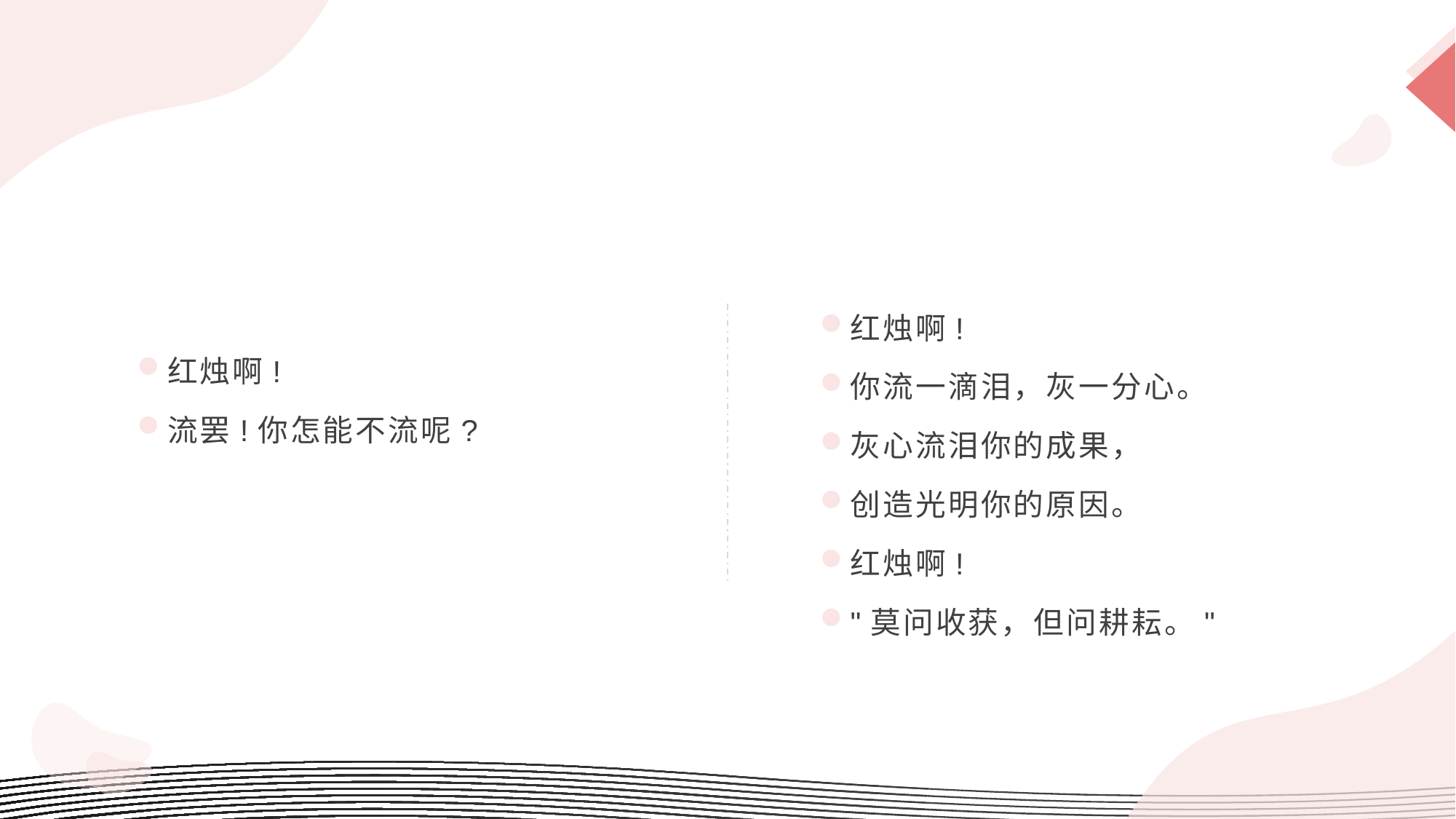

红烛啊!
流罢!你怎能不流呢?

红烛啊!
你流一滴泪，灰一分心。
灰心流泪你的成果，
创造光明你的原因。
红烛啊!
"莫问收获，但问耕耘。"